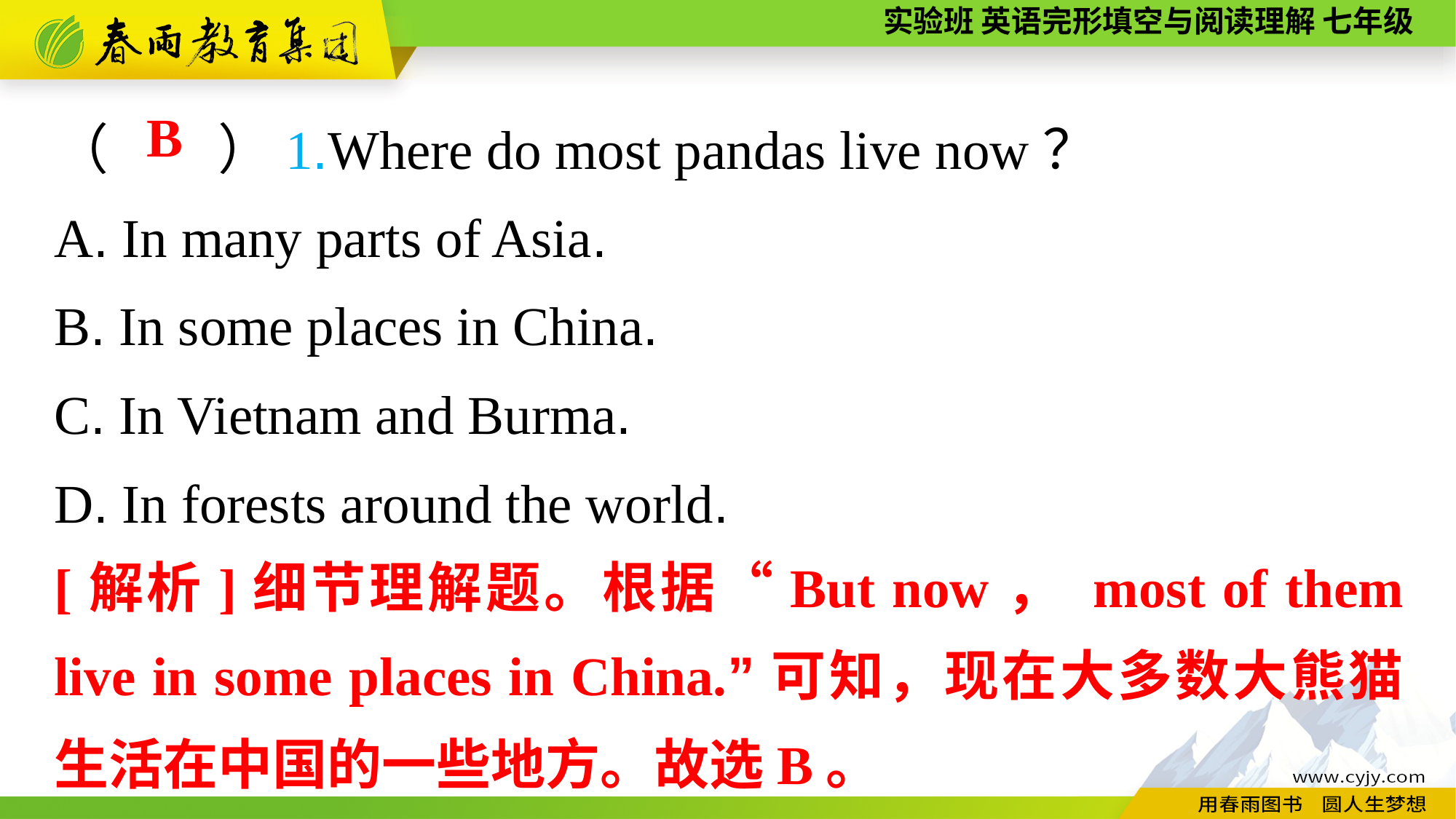

（　　）1.Where do most pandas live now？
A. In many parts of Asia.
B. In some places in China.
C. In Vietnam and Burma.
D. In forests around the world.
B
[解析]细节理解题。根据“But now， most of them live in some places in China.”可知，现在大多数大熊猫生活在中国的一些地方。故选B。